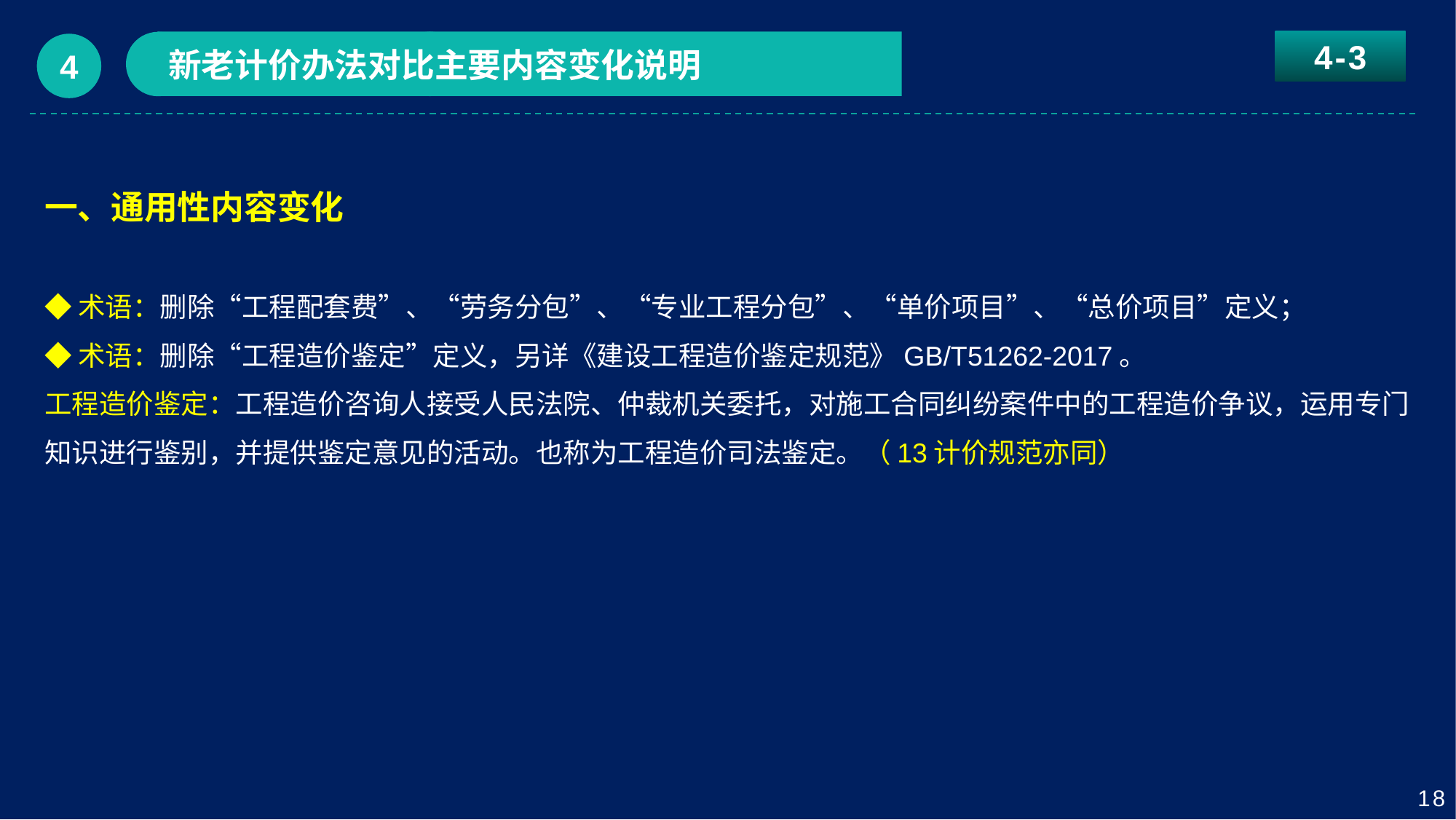

4-3
新老计价办法对比主要内容变化说明

4
一、通用性内容变化

◆术语：删除“工程配套费”、“劳务分包”、“专业工程分包”、“单价项目”、“总价项目”定义；
◆术语：删除“工程造价鉴定”定义，另详《建设工程造价鉴定规范》GB/T51262-2017。
工程造价鉴定：工程造价咨询人接受人民法院、仲裁机关委托，对施工合同纠纷案件中的工程造价争议，运用专门知识进行鉴别，并提供鉴定意见的活动。也称为工程造价司法鉴定。（13计价规范亦同）
18